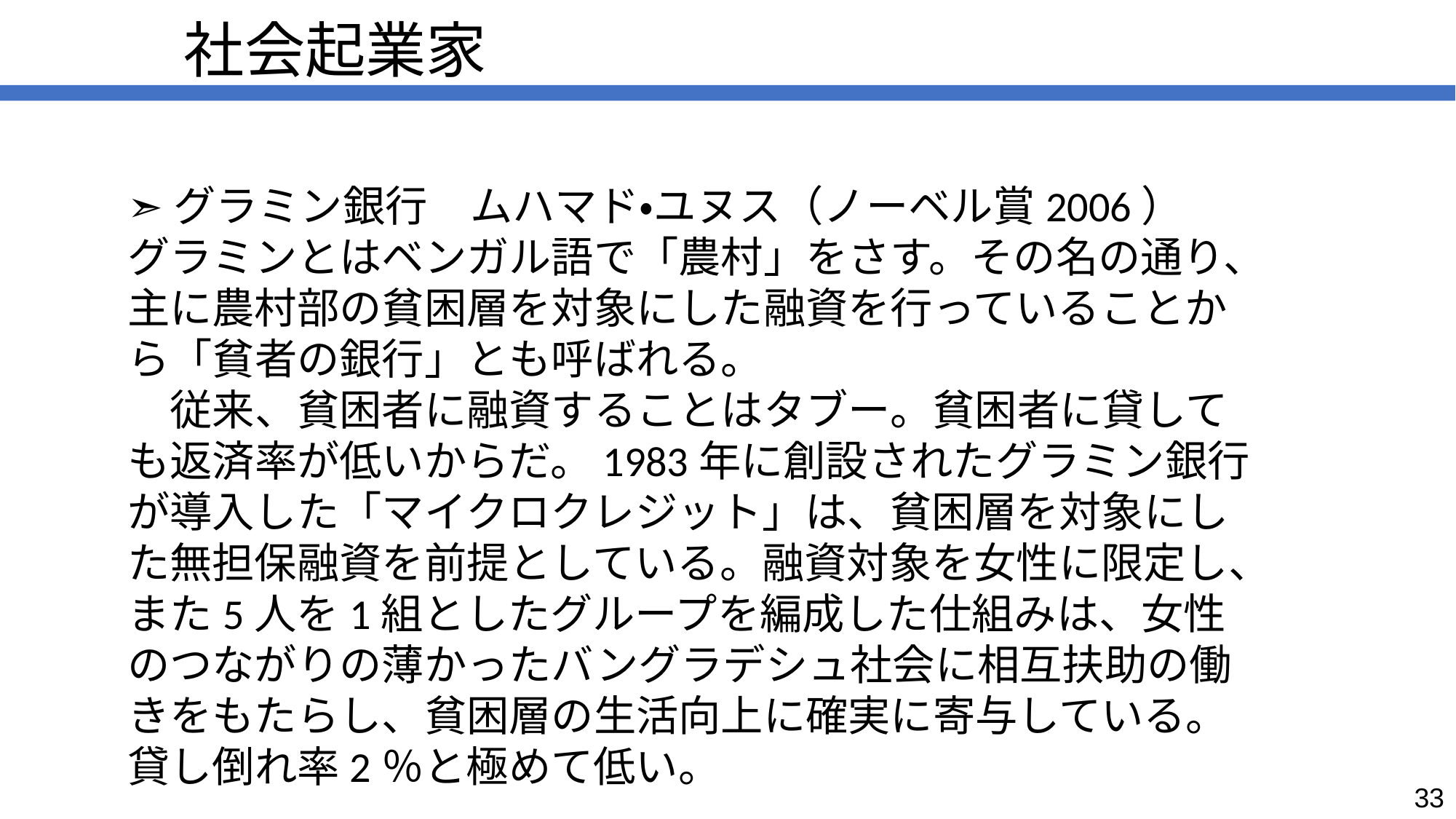

社会起業家
➣グラミン銀行　ムハマド・ユヌス（ノーベル賞2006）
グラミンとはベンガル語で「農村」をさす。その名の通り、主に農村部の貧困層を対象にした融資を行っていることから「貧者の銀行」とも呼ばれる。
　従来、貧困者に融資することはタブー。貧困者に貸しても返済率が低いからだ。1983年に創設されたグラミン銀行が導入した「マイクロクレジット」は、貧困層を対象にした無担保融資を前提としている。融資対象を女性に限定し、また5人を1組としたグループを編成した仕組みは、女性のつながりの薄かったバングラデシュ社会に相互扶助の働きをもたらし、貧困層の生活向上に確実に寄与している。貸し倒れ率2％と極めて低い。

33